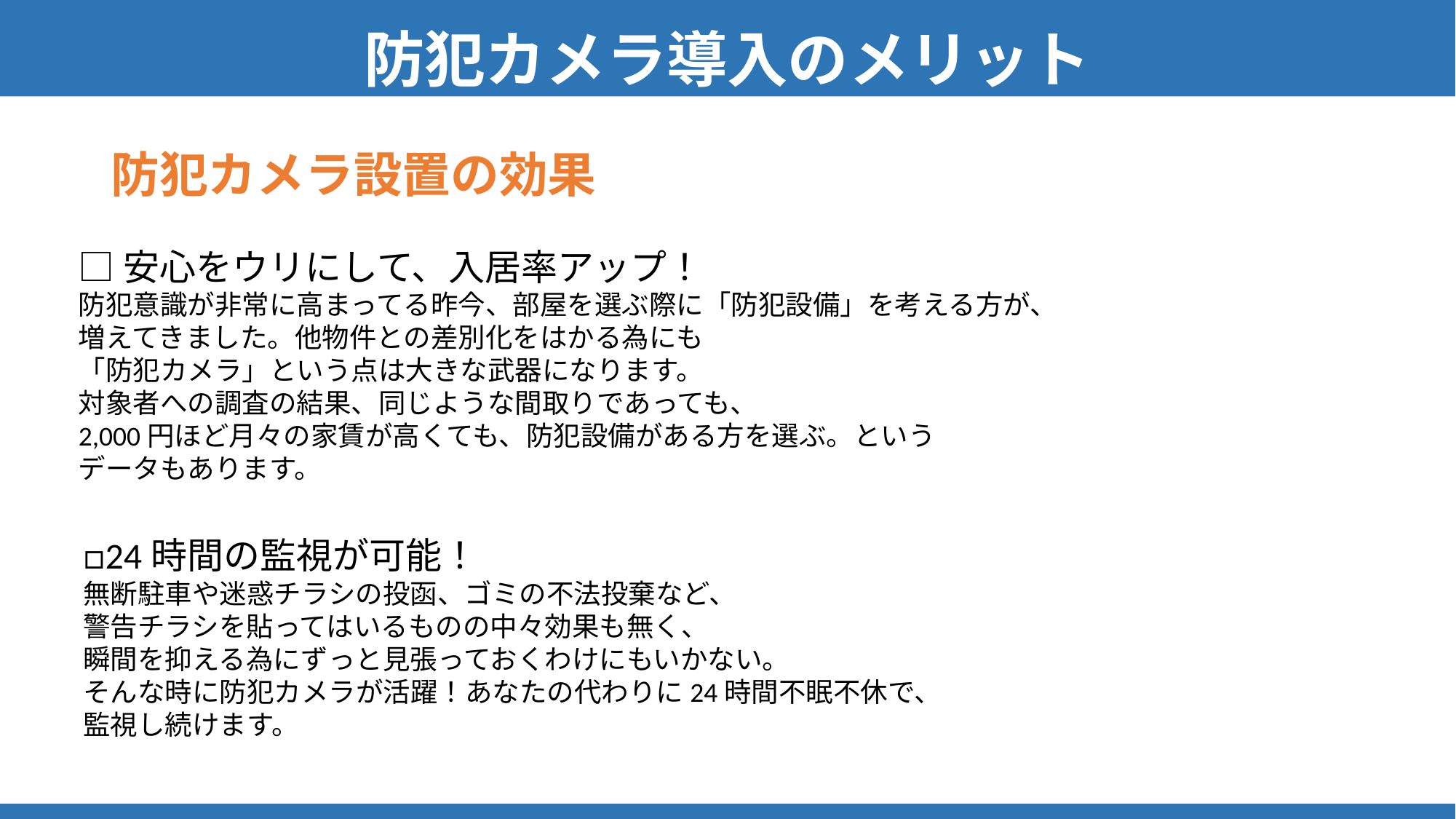

防犯カメラ導入のメリット
防犯カメラ設置の効果
□安心をウリにして、入居率アップ！
防犯意識が非常に高まってる昨今、部屋を選ぶ際に「防犯設備」を考える方が、
増えてきました。他物件との差別化をはかる為にも
「防犯カメラ」という点は大きな武器になります。
対象者への調査の結果、同じような間取りであっても、
2,000円ほど月々の家賃が高くても、防犯設備がある方を選ぶ。という
データもあります。

□24時間の監視が可能！
無断駐車や迷惑チラシの投函、ゴミの不法投棄など、
警告チラシを貼ってはいるものの中々効果も無く、
瞬間を抑える為にずっと見張っておくわけにもいかない。
そんな時に防犯カメラが活躍！あなたの代わりに24時間不眠不休で、
監視し続けます。